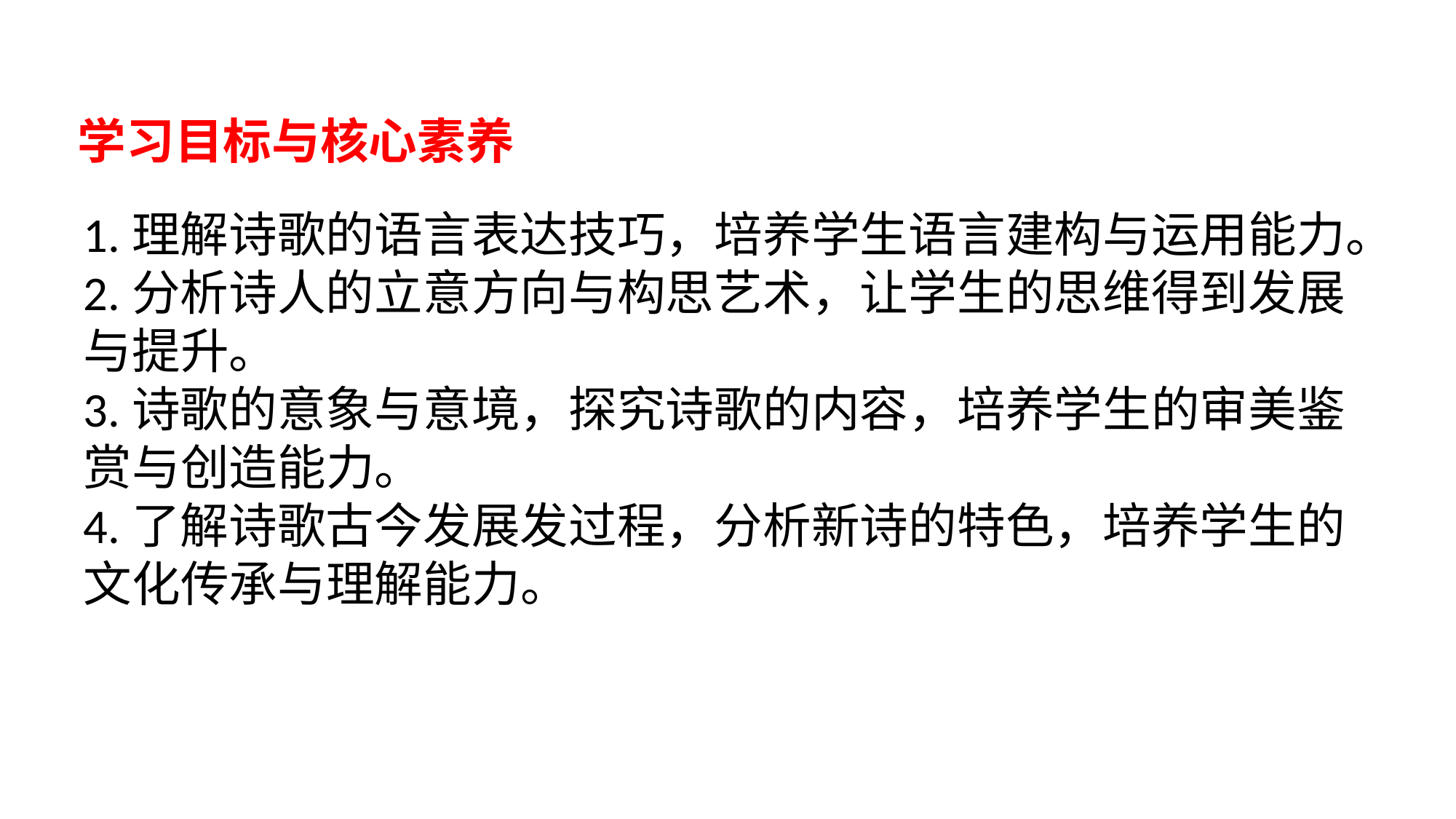

学习目标与核心素养
1.理解诗歌的语言表达技巧，培养学生语言建构与运用能力。
2.分析诗人的立意方向与构思艺术，让学生的思维得到发展与提升。
3.诗歌的意象与意境，探究诗歌的内容，培养学生的审美鉴赏与创造能力。
4.了解诗歌古今发展发过程，分析新诗的特色，培养学生的文化传承与理解能力。